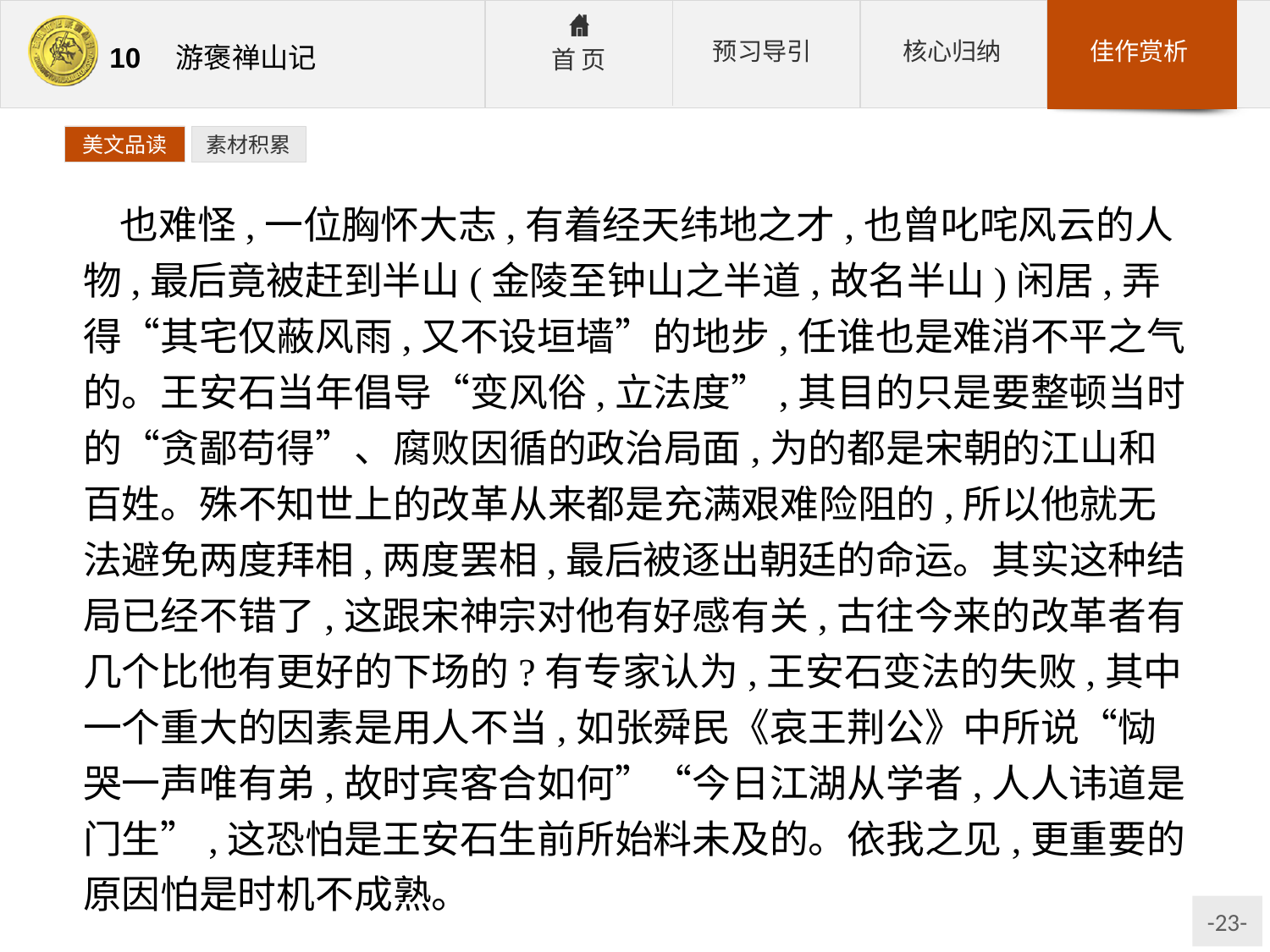

美文品读
素材积累
也难怪,一位胸怀大志,有着经天纬地之才,也曾叱咤风云的人物,最后竟被赶到半山(金陵至钟山之半道,故名半山)闲居,弄得“其宅仅蔽风雨,又不设垣墙”的地步,任谁也是难消不平之气的。王安石当年倡导“变风俗,立法度”,其目的只是要整顿当时的“贪鄙苟得”、腐败因循的政治局面,为的都是宋朝的江山和百姓。殊不知世上的改革从来都是充满艰难险阻的,所以他就无法避免两度拜相,两度罢相,最后被逐出朝廷的命运。其实这种结局已经不错了,这跟宋神宗对他有好感有关,古往今来的改革者有几个比他有更好的下场的?有专家认为,王安石变法的失败,其中一个重大的因素是用人不当,如张舜民《哀王荆公》中所说“恸哭一声唯有弟,故时宾客合如何”“今日江湖从学者,人人讳道是门生”,这恐怕是王安石生前所始料未及的。依我之见,更重要的原因怕是时机不成熟。